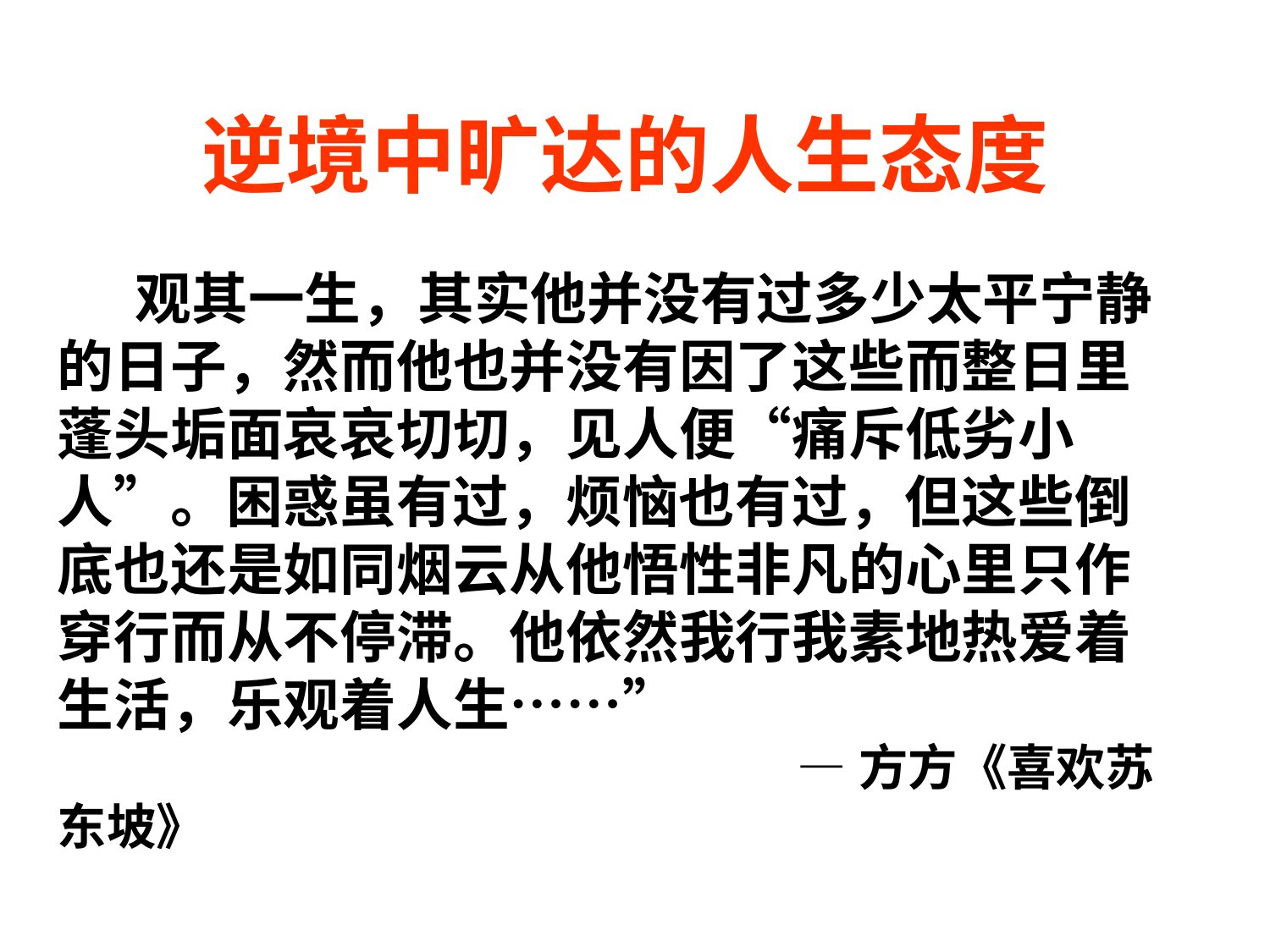

逆境中旷达的人生态度

      观其一生，其实他并没有过多少太平宁静的日子，然而他也并没有因了这些而整日里蓬头垢面哀哀切切，见人便“痛斥低劣小人”。困惑虽有过，烦恼也有过，但这些倒底也还是如同烟云从他悟性非凡的心里只作穿行而从不停滞。他依然我行我素地热爱着生活，乐观着人生……”
                                                                  —方方《喜欢苏东坡》